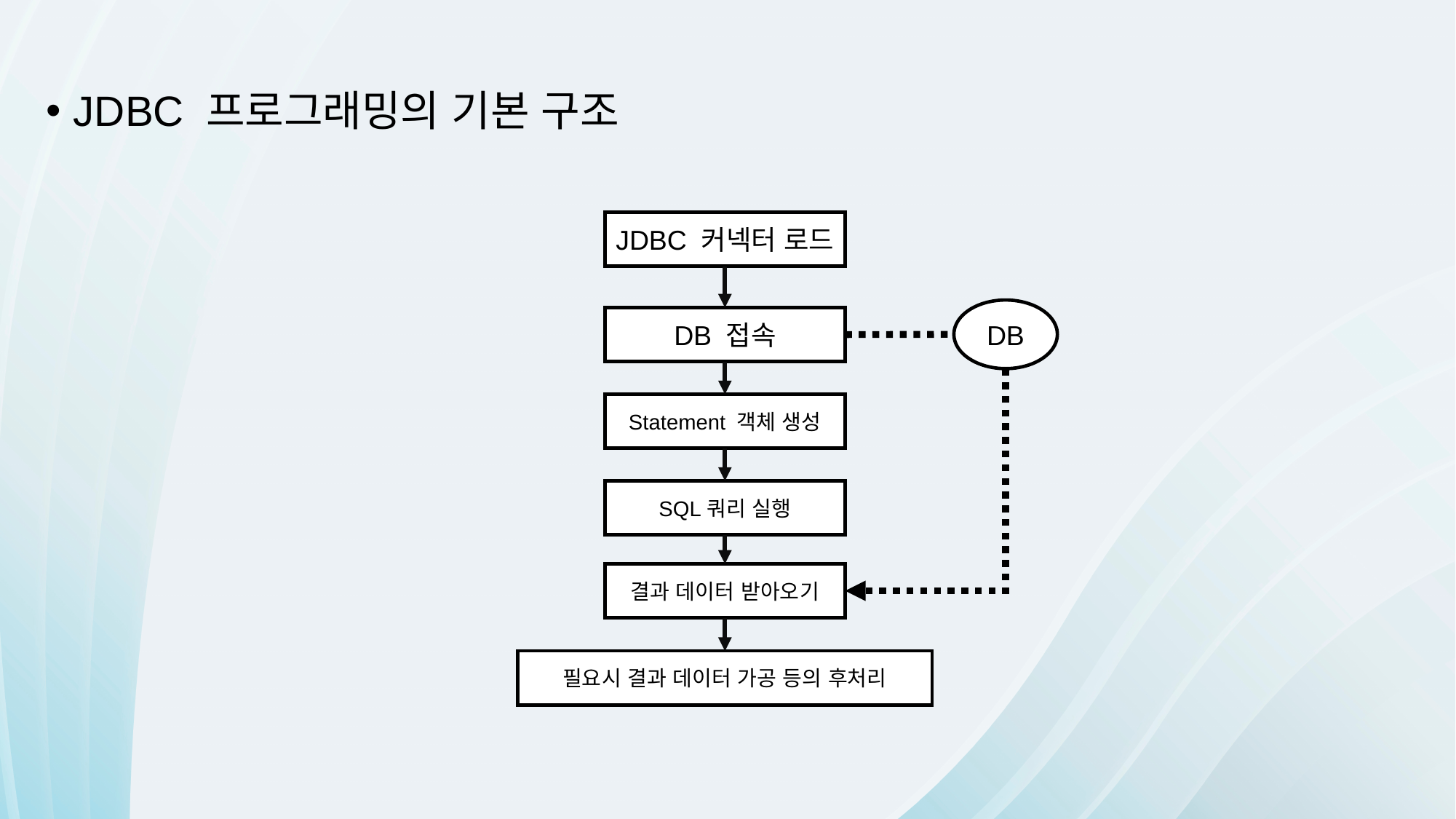

JDBC 프로그래밍의 기본 구조
JDBC 커넥터 로드
DB
DB 접속
Statement 객체 생성
SQL쿼리 실행
결과 데이터 받아오기
필요시 결과 데이터 가공 등의 후처리